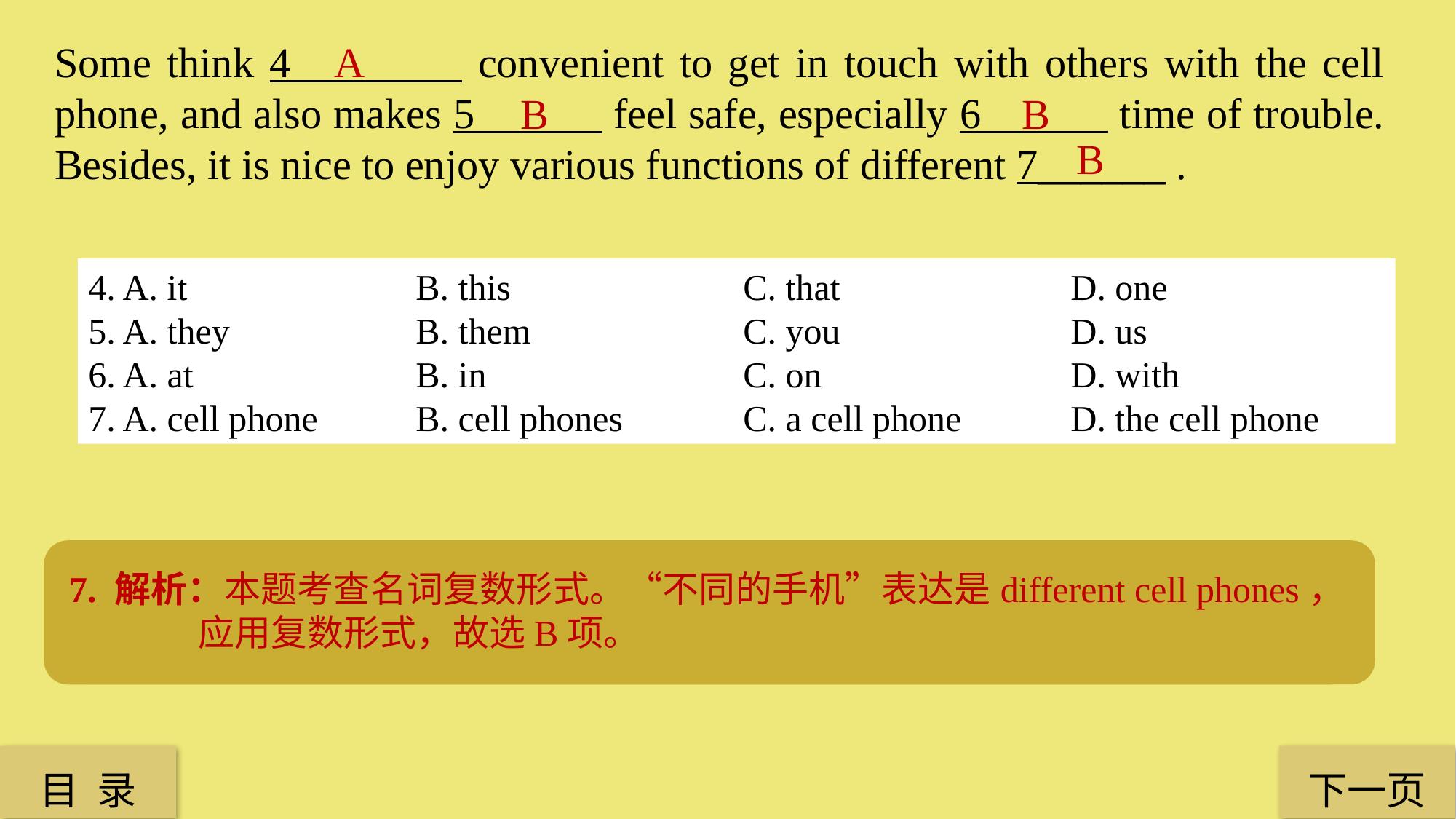

Some think 4            convenient to get in touch with others with the cell phone, and also makes 5            feel safe, especially 6            time of trouble. Besides, it is nice to enjoy various functions of different 7______ .
A
B
B
B
4. A. it 			B. this 			C. that 			D. one
5. A. they 		B. them 		C. you 			D. us
6. A. at 		B. in 			C. on 			D. with
7. A. cell phone 	B. cell phones 		C. a cell phone 	D. the cell phone
6. 解析：本题考查固定搭配。in time of意为“在……的时候”，故选B项。
7. 解析：本题考查名词复数形式。“不同的手机”表达是different cell phones，应用复数形式，故选B项。
4. 解析：本题考查不定代词it作形式宾语。其结构为：主语+谓语（find, think, feel, make, consider等）+it+宾语补足语（名词/代词/形容词）+真正宾语（不定式），故选A项。
5. 解析：本题考查代词的宾格形式。联系上下文，空格处指的是那些认为带手机进学校方便的学生，故选B项。